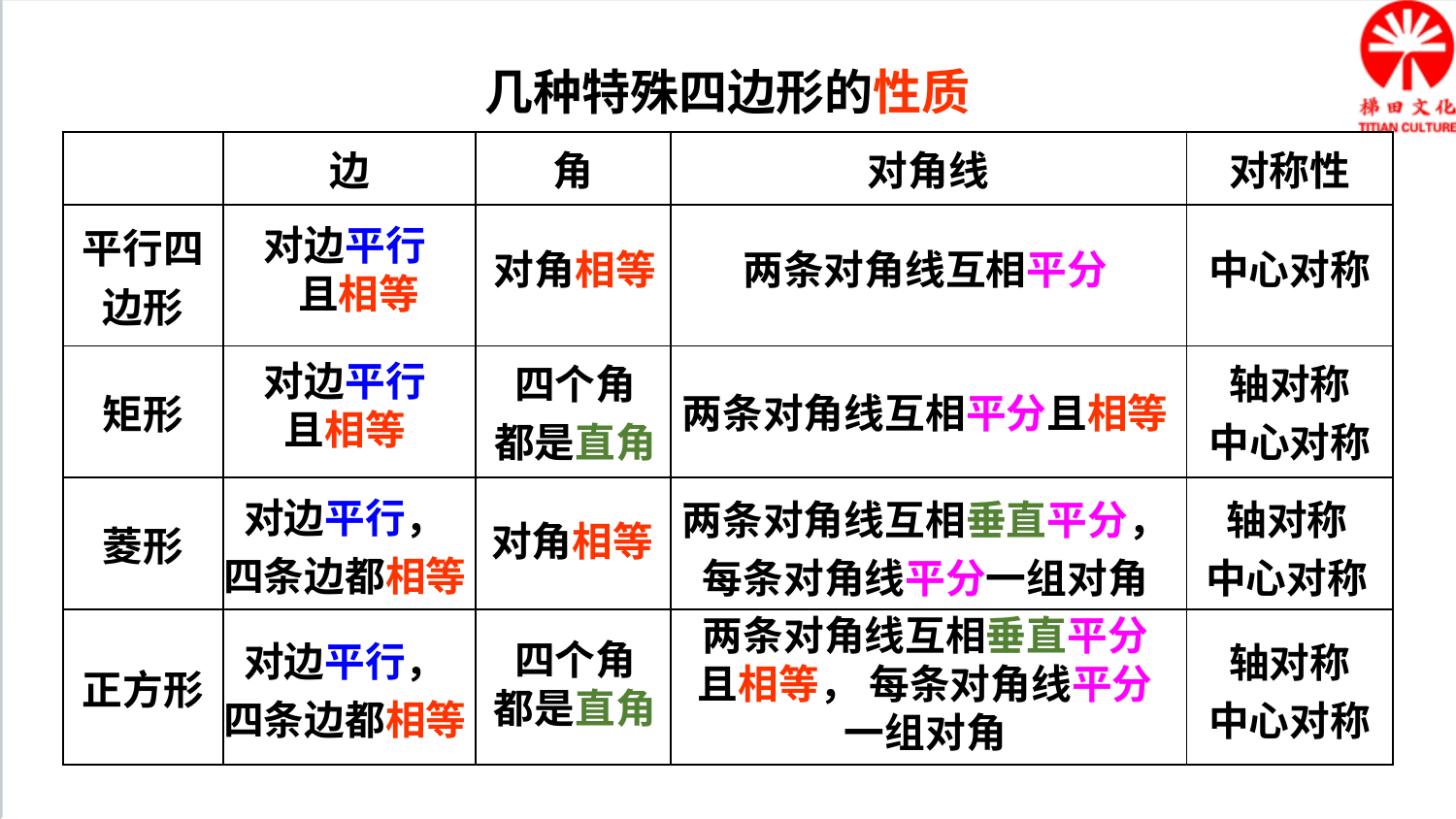

几种特殊四边形的性质
|  | 边 | 角 | 对角线 | 对称性 |
| --- | --- | --- | --- | --- |
| 平行四边形 |  |  |  |  |
| 矩形 |  |  |  |  |
| 菱形 |  |  |  |  |
| 正方形 |  |  |  |  |
对边平行
  且相等
对角相等
两条对角线互相平分
中心对称
四个角
都是直角
轴对称
中心对称
对边平行
且相等
两条对角线互相平分且相等
对边平行，
四条边都相等
两条对角线互相垂直平分，
每条对角线平分一组对角
轴对称
中心对称
对角相等
两条对角线互相垂直平分且相等， 每条对角线平分一组对角
对边平行，
四条边都相等
轴对称
中心对称
四个角
都是直角